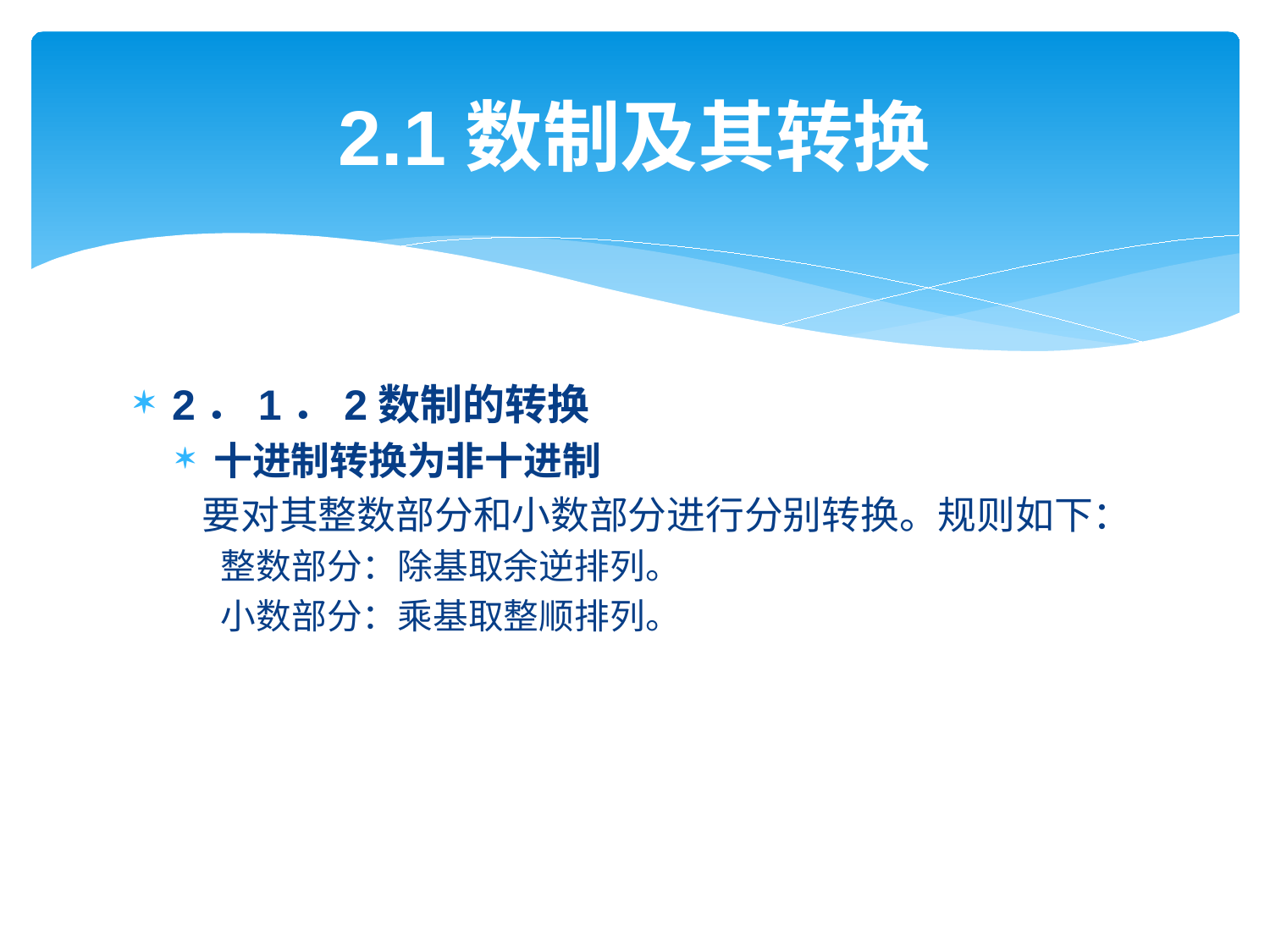

# 2.1数制及其转换
2．1．2数制的转换
十进制转换为非十进制
  要对其整数部分和小数部分进行分别转换。规则如下：
整数部分：除基取余逆排列。
小数部分：乘基取整顺排列。